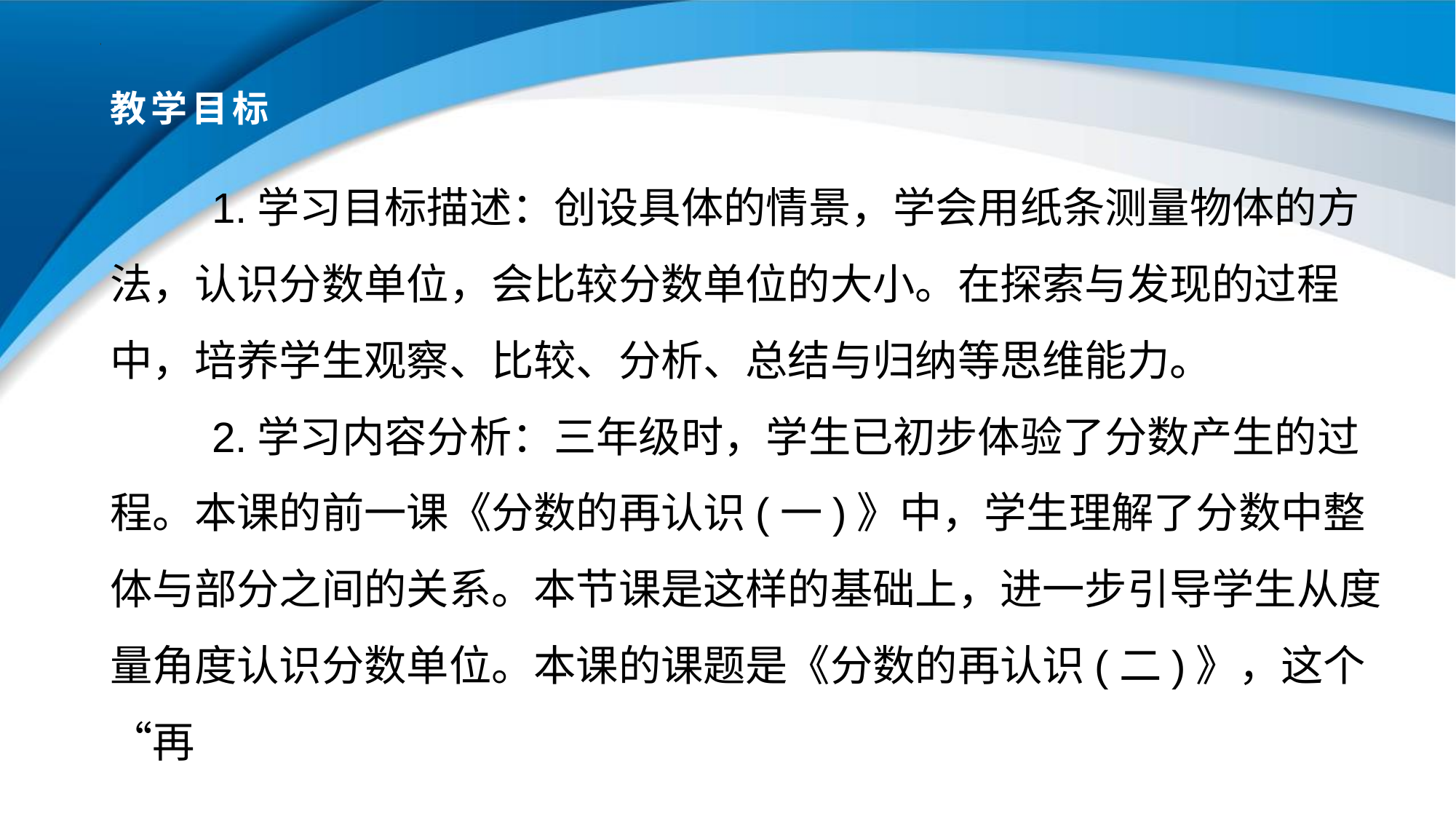

# 教学目标
    1.学习目标描述：创设具体的情景，学会用纸条测量物体的方法，认识分数单位，会比较分数单位的大小。在探索与发现的过程中，培养学生观察、比较、分析、总结与归纳等思维能力。
    2.学习内容分析：三年级时，学生已初步体验了分数产生的过程。本课的前一课《分数的再认识(一)》中，学生理解了分数中整体与部分之间的关系。本节课是这样的基础上，进一步引导学生从度量角度认识分数单位。本课的课题是《分数的再认识(二)》，这个“再